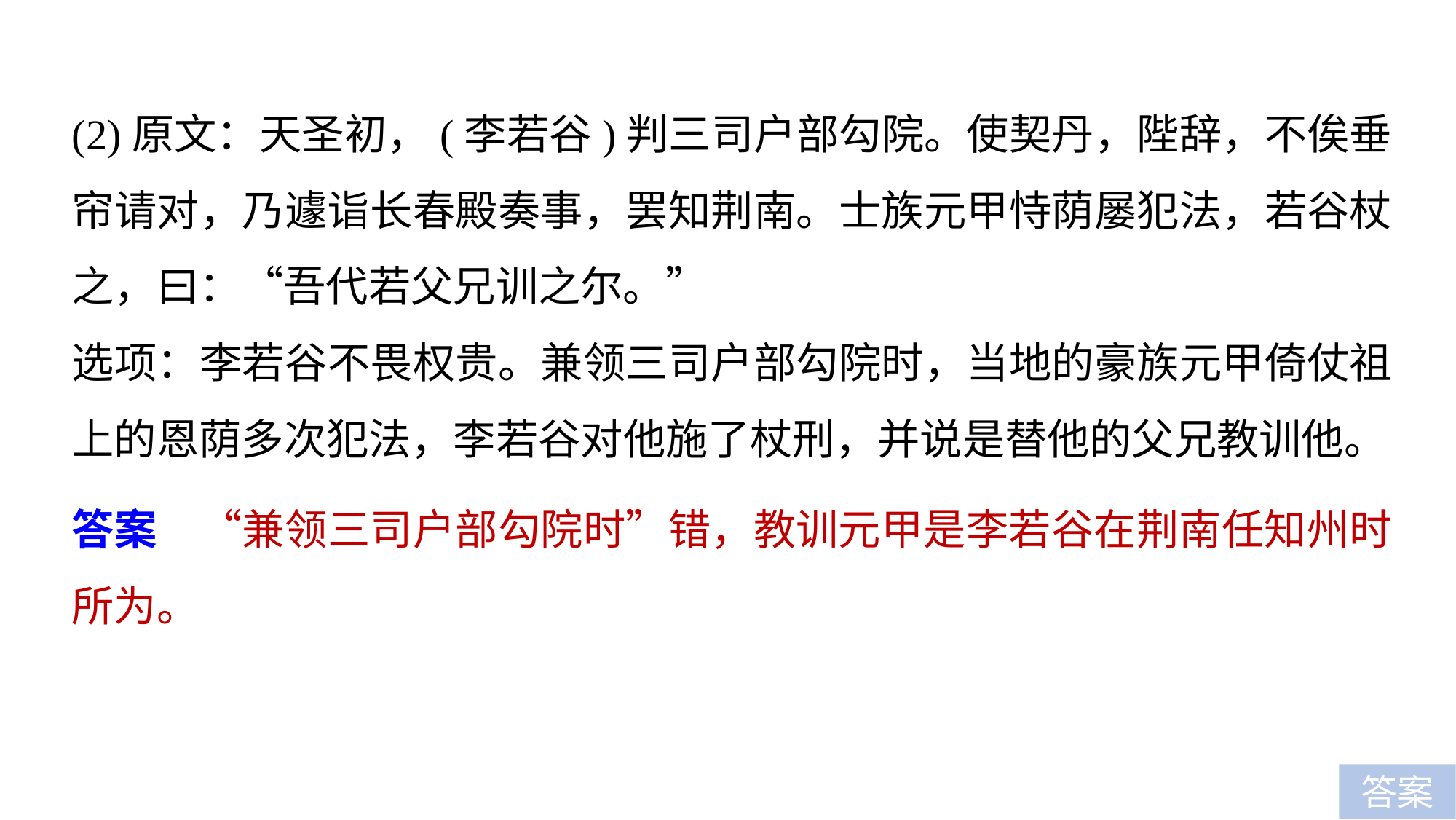

(2)原文：天圣初，(李若谷)判三司户部勾院。使契丹，陛辞，不俟垂帘请对，乃遽诣长春殿奏事，罢知荆南。士族元甲恃荫屡犯法，若谷杖之，曰：“吾代若父兄训之尔。”
选项：李若谷不畏权贵。兼领三司户部勾院时，当地的豪族元甲倚仗祖上的恩荫多次犯法，李若谷对他施了杖刑，并说是替他的父兄教训他。
答案　“兼领三司户部勾院时”错，教训元甲是李若谷在荆南任知州时所为。
答案